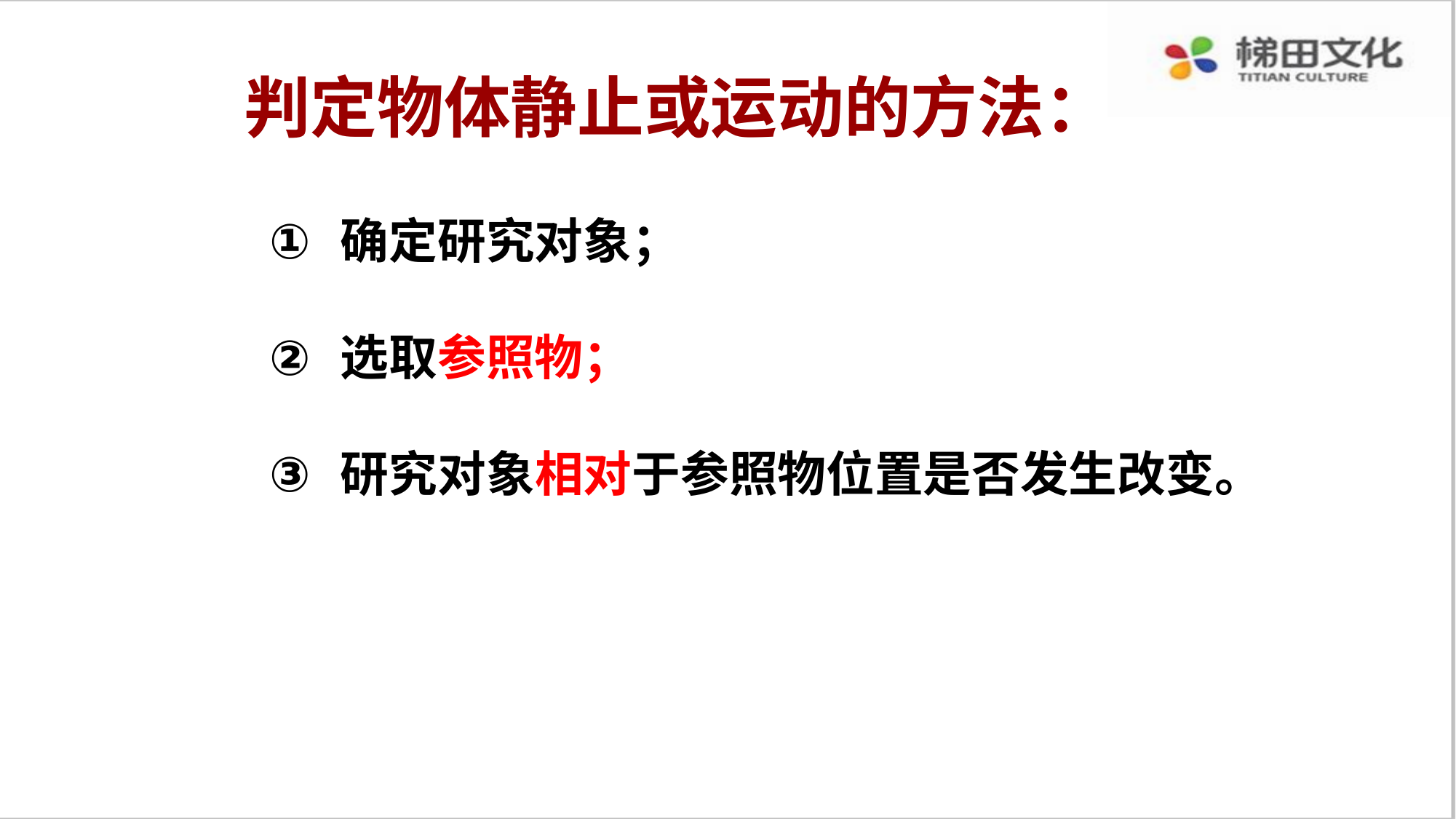

判定物体静止或运动的方法：
 确定研究对象；

 选取参照物；

 研究对象相对于参照物位置是否发生改变。